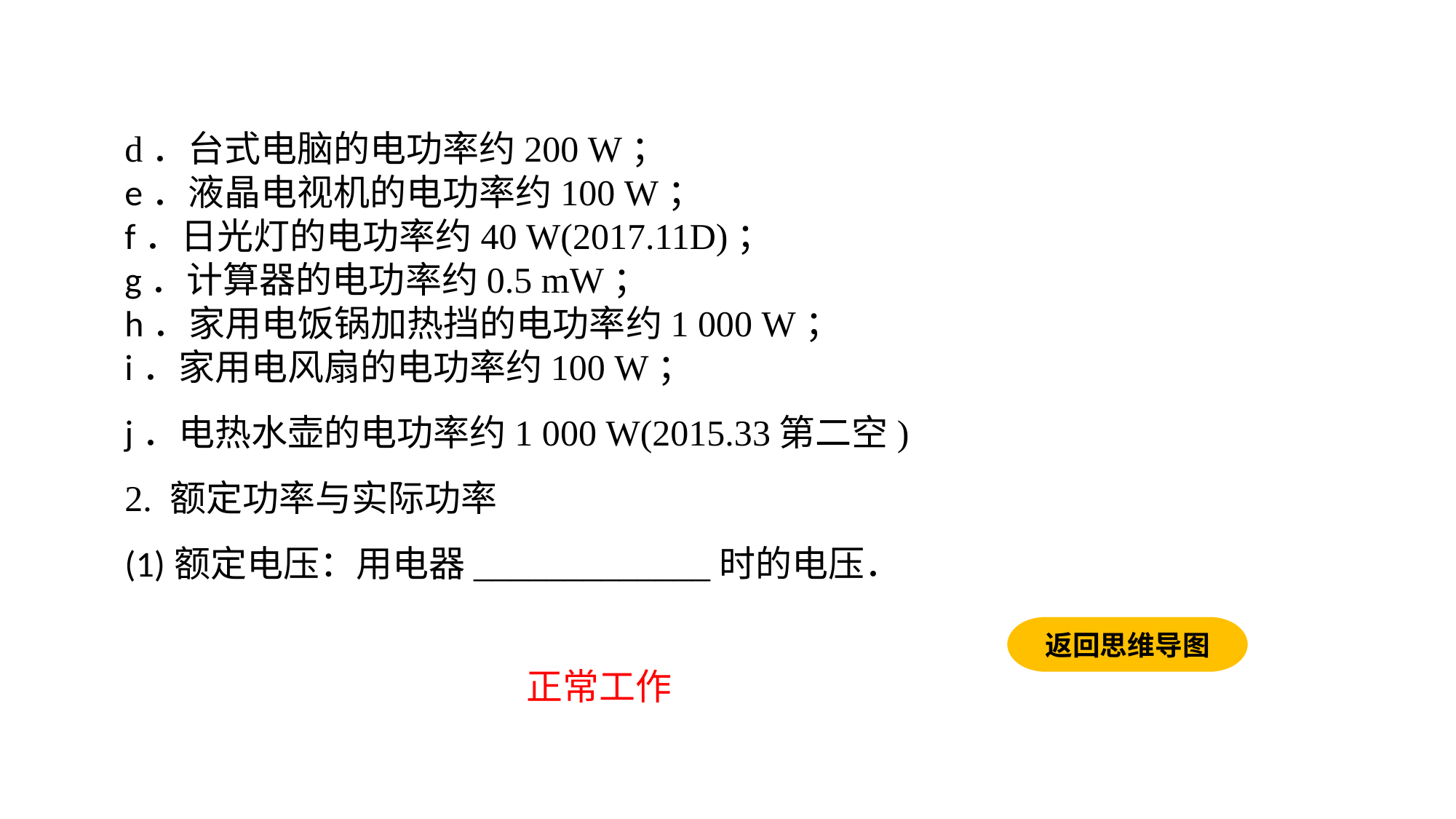

d．台式电脑的电功率约200 W；e．液晶电视机的电功率约100 W；f．日光灯的电功率约40 W(2017.11D)；g．计算器的电功率约0.5 mW；h．家用电饭锅加热挡的电功率约1 000 W；i．家用电风扇的电功率约100 W；j．电热水壶的电功率约1 000 W(2015.33第二空)
2. 额定功率与实际功率(1)额定电压：用电器_____________时的电压．
返回思维导图
正常工作